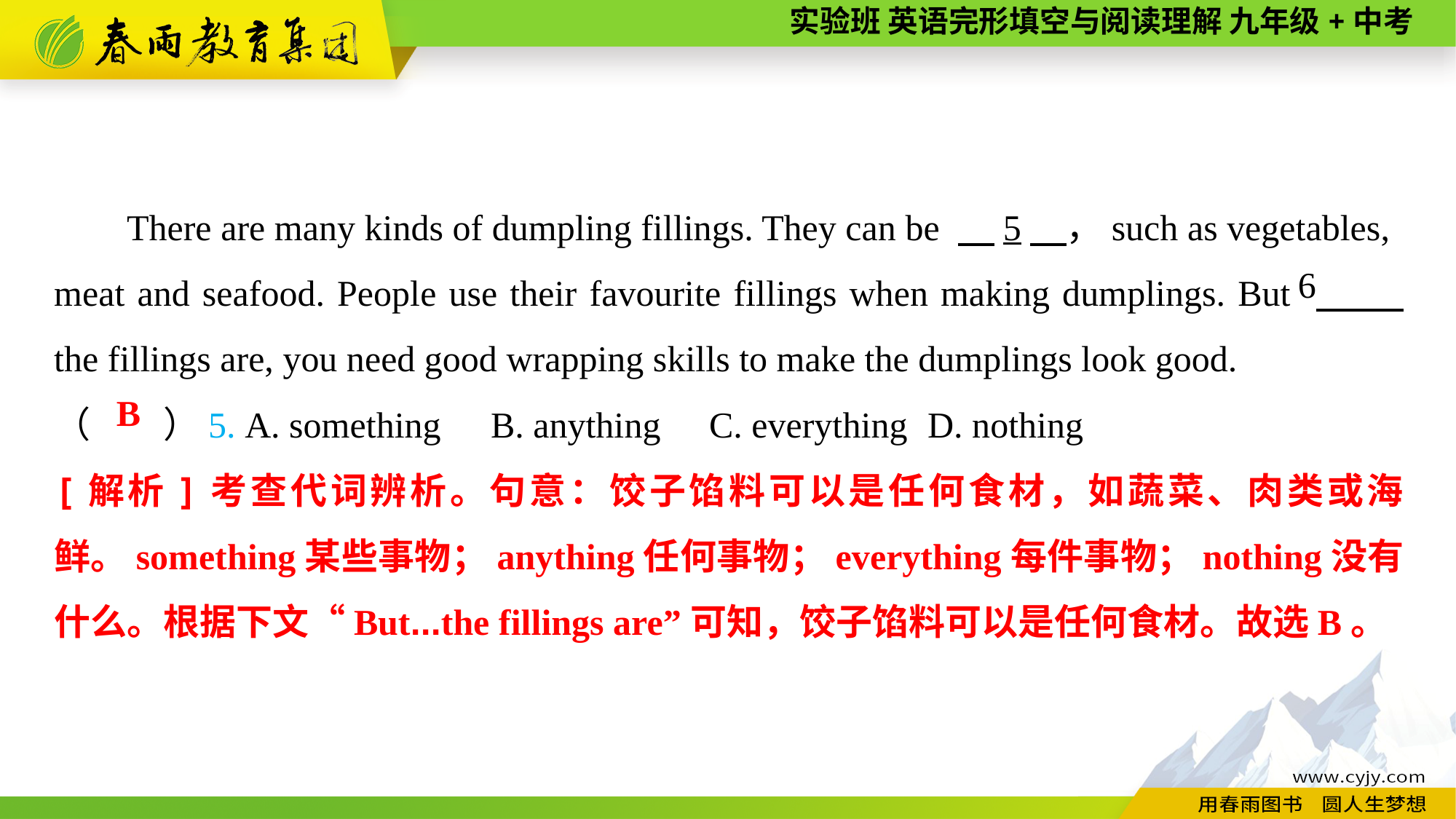

There are many kinds of dumpling fillings. They can be 　5　，such as vegetables,
meat and seafood. People use their favourite fillings when making dumplings. But 　 　 the fillings are, you need good wrapping skills to make the dumplings look good.
6
（　　）5. A. something	B. anything	C. everything	D. nothing
B
[解析]考查代词辨析。句意：饺子馅料可以是任何食材，如蔬菜、肉类或海鲜。something某些事物；anything任何事物；everything每件事物；nothing没有什么。根据下文“But...the fillings are”可知，饺子馅料可以是任何食材。故选B。